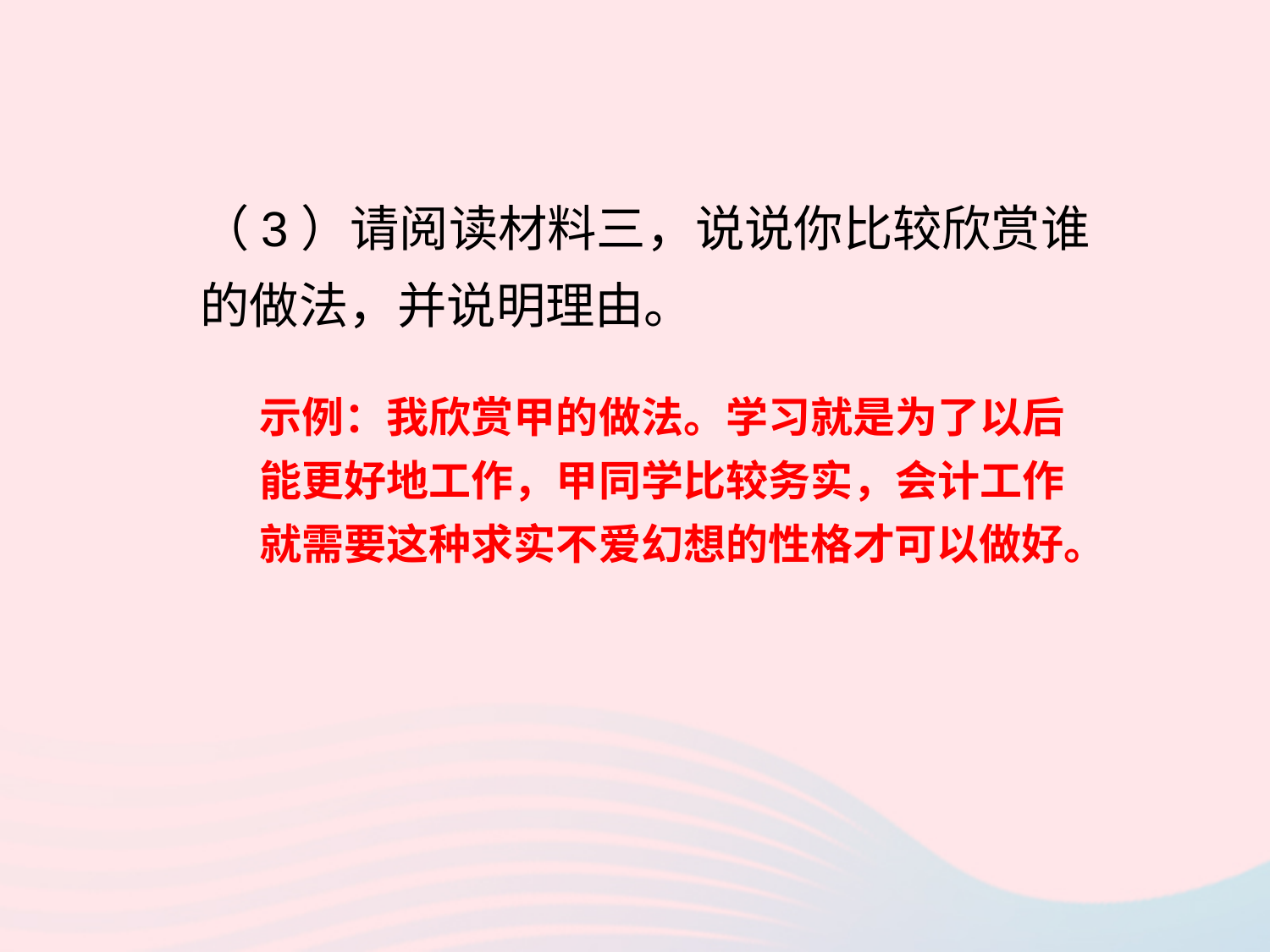

（3）请阅读材料三，说说你比较欣赏谁的做法，并说明理由。
示例：我欣赏甲的做法。学习就是为了以后能更好地工作，甲同学比较务实，会计工作就需要这种求实不爱幻想的性格才可以做好。